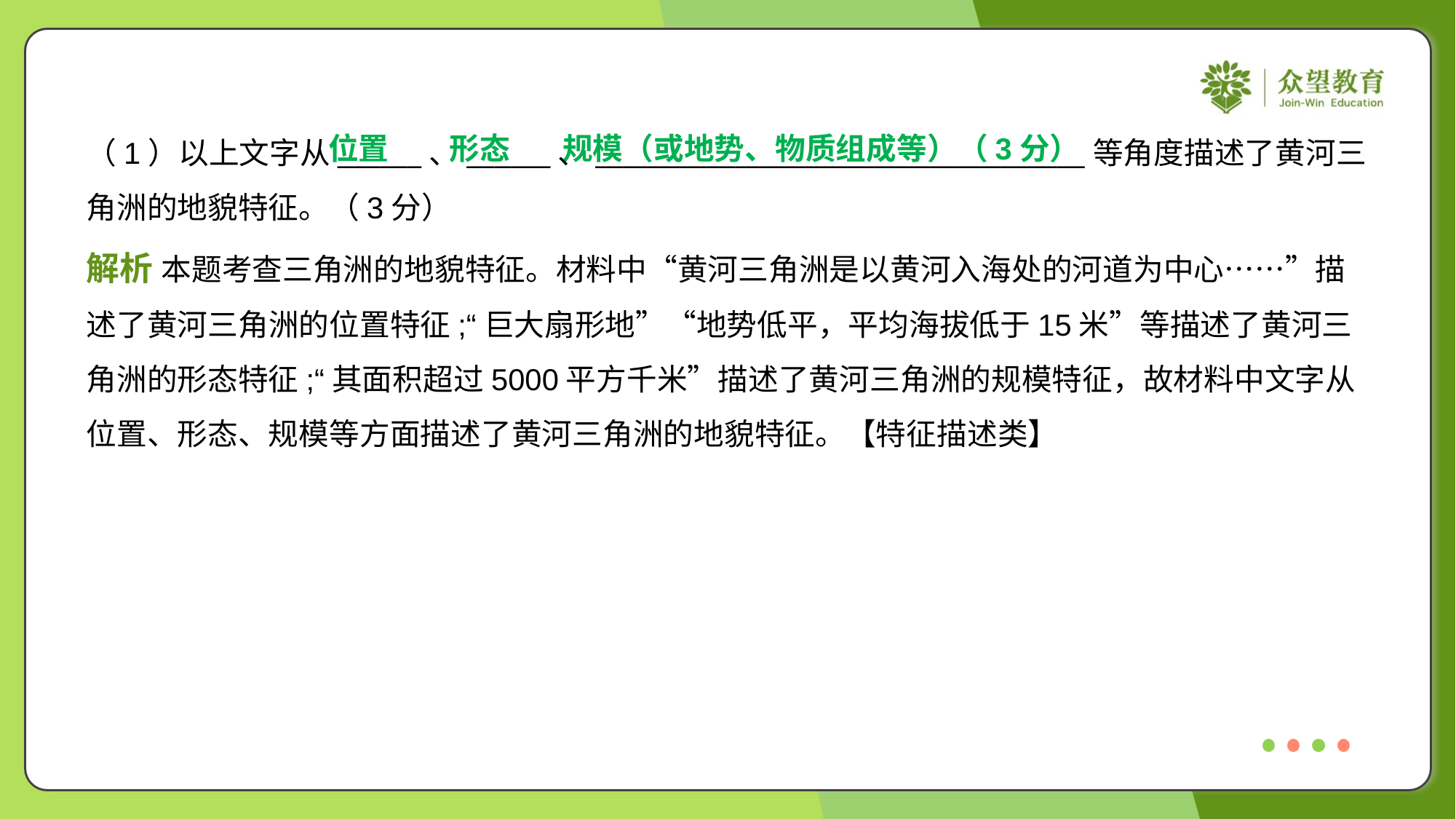

位置
形态
规模（或地势、物质组成等）（3分）
（1）以上文字从______、______、___________________________________等角度描述了黄河三
角洲的地貌特征。（3分）
解析 本题考查三角洲的地貌特征。材料中“黄河三角洲是以黄河入海处的河道为中心……”描
述了黄河三角洲的位置特征;“巨大扇形地”“地势低平，平均海拔低于15米”等描述了黄河三
角洲的形态特征;“其面积超过5000平方千米”描述了黄河三角洲的规模特征，故材料中文字从
位置、形态、规模等方面描述了黄河三角洲的地貌特征。【特征描述类】